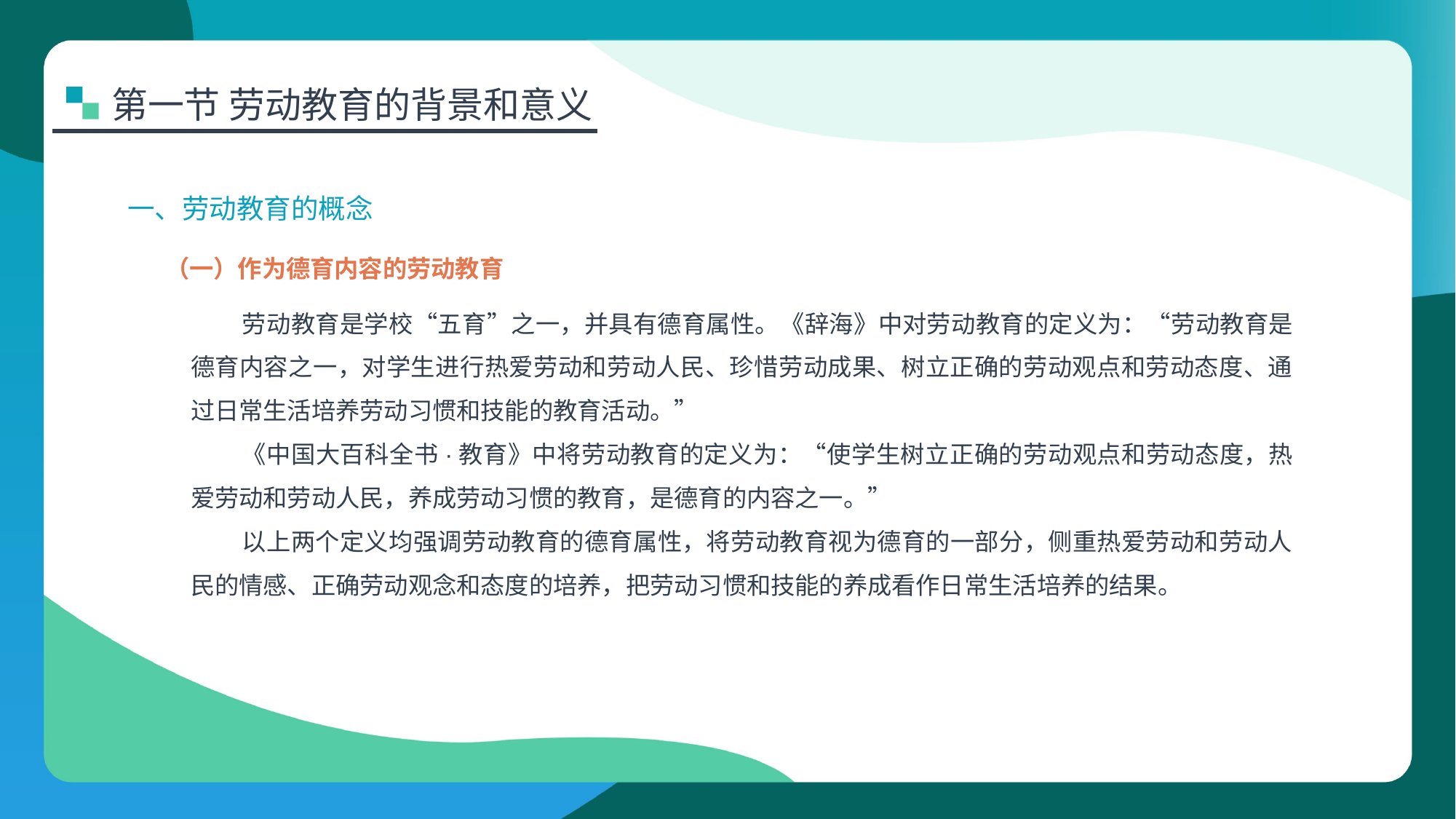

第一节 劳动教育的背景和意义

一、劳动教育的概念
（一）作为德育内容的劳动教育
劳动教育是学校“五育”之一，并具有德育属性。《辞海》中对劳动教育的定义为：“劳动教育是德育内容之一，对学生进行热爱劳动和劳动人民、珍惜劳动成果、树立正确的劳动观点和劳动态度、通过日常生活培养劳动习惯和技能的教育活动。”
《中国大百科全书·教育》中将劳动教育的定义为：“使学生树立正确的劳动观点和劳动态度，热爱劳动和劳动人民，养成劳动习惯的教育，是德育的内容之一。”
以上两个定义均强调劳动教育的德育属性，将劳动教育视为德育的一部分，侧重热爱劳动和劳动人民的情感、正确劳动观念和态度的培养，把劳动习惯和技能的养成看作日常生活培养的结果。